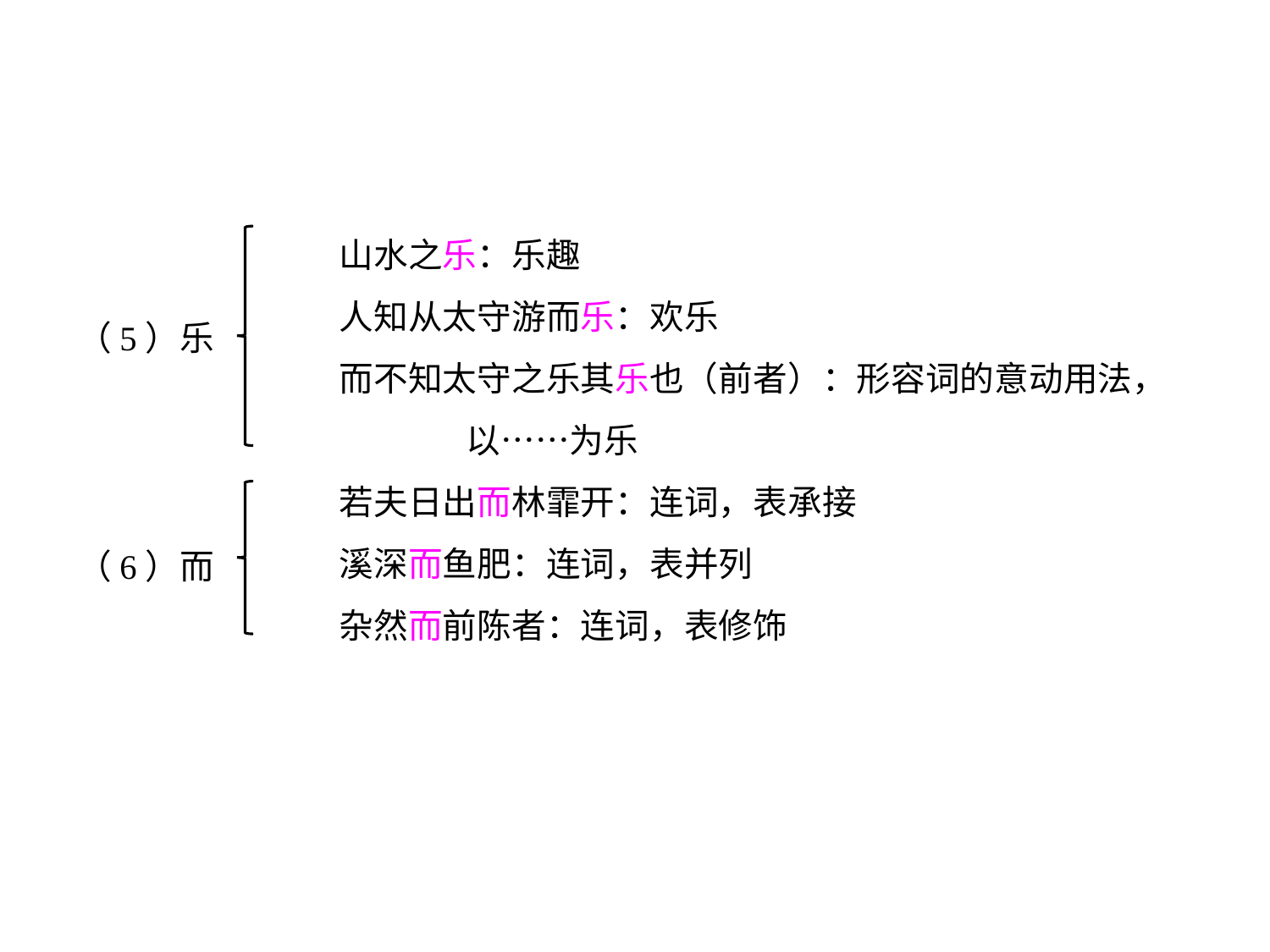

山水之乐：乐趣
		人知从太守游而乐：欢乐
		而不知太守之乐其乐也（前者）：形容词的意动用法，			以……为乐
		若夫日出而林霏开：连词，表承接
		溪深而鱼肥：连词，表并列
		杂然而前陈者：连词，表修饰

（5）乐

（6）而